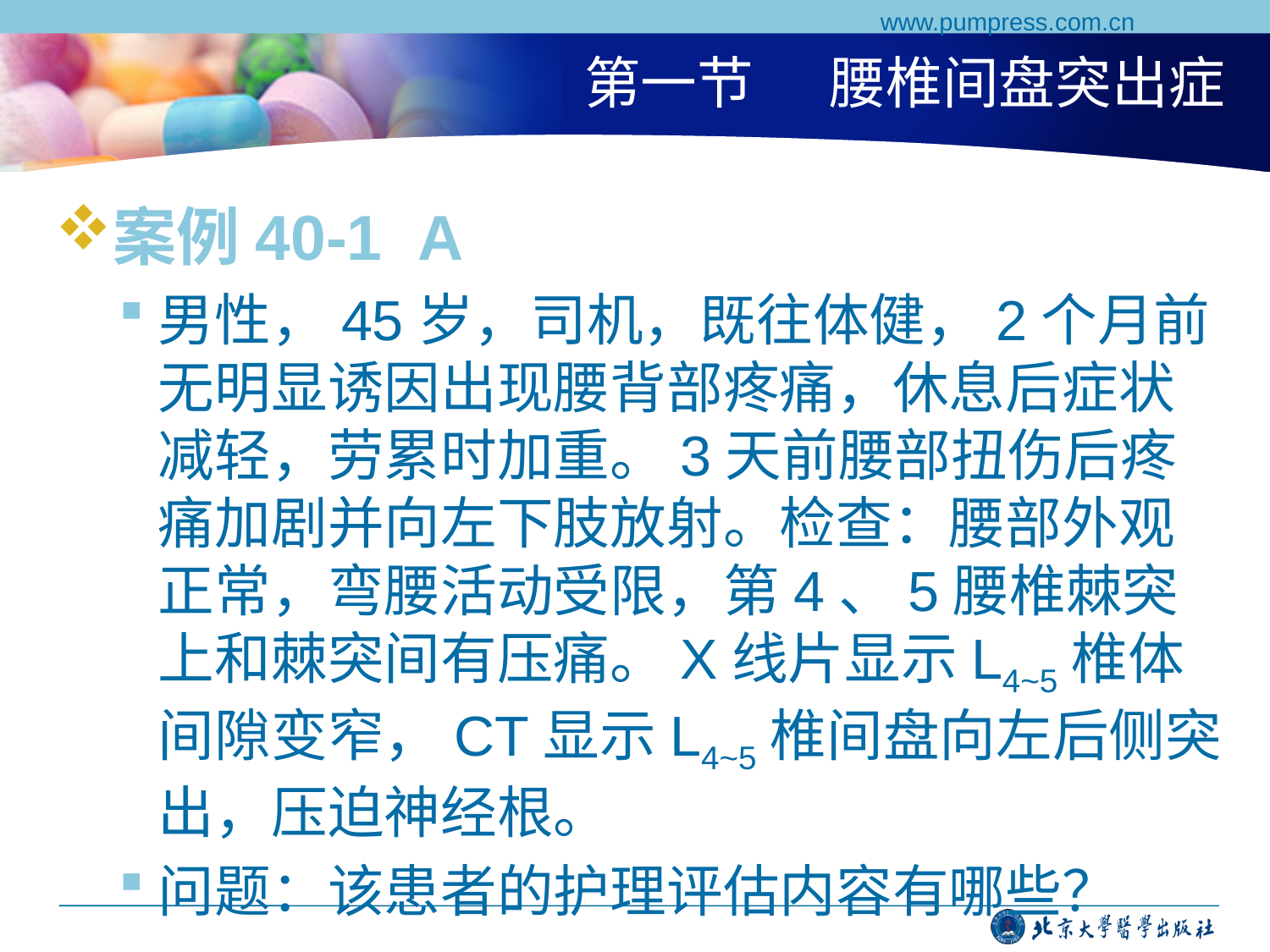

www.pumpress.com.cn
# 第一节      腰椎间盘突出症
案例40-1  A
男性，45岁，司机，既往体健，2个月前无明显诱因出现腰背部疼痛，休息后症状减轻，劳累时加重。3天前腰部扭伤后疼痛加剧并向左下肢放射。检查：腰部外观正常，弯腰活动受限，第4、5腰椎棘突上和棘突间有压痛。X线片显示L4~5椎体间隙变窄，CT显示L4~5椎间盘向左后侧突出，压迫神经根。
问题：该患者的护理评估内容有哪些？